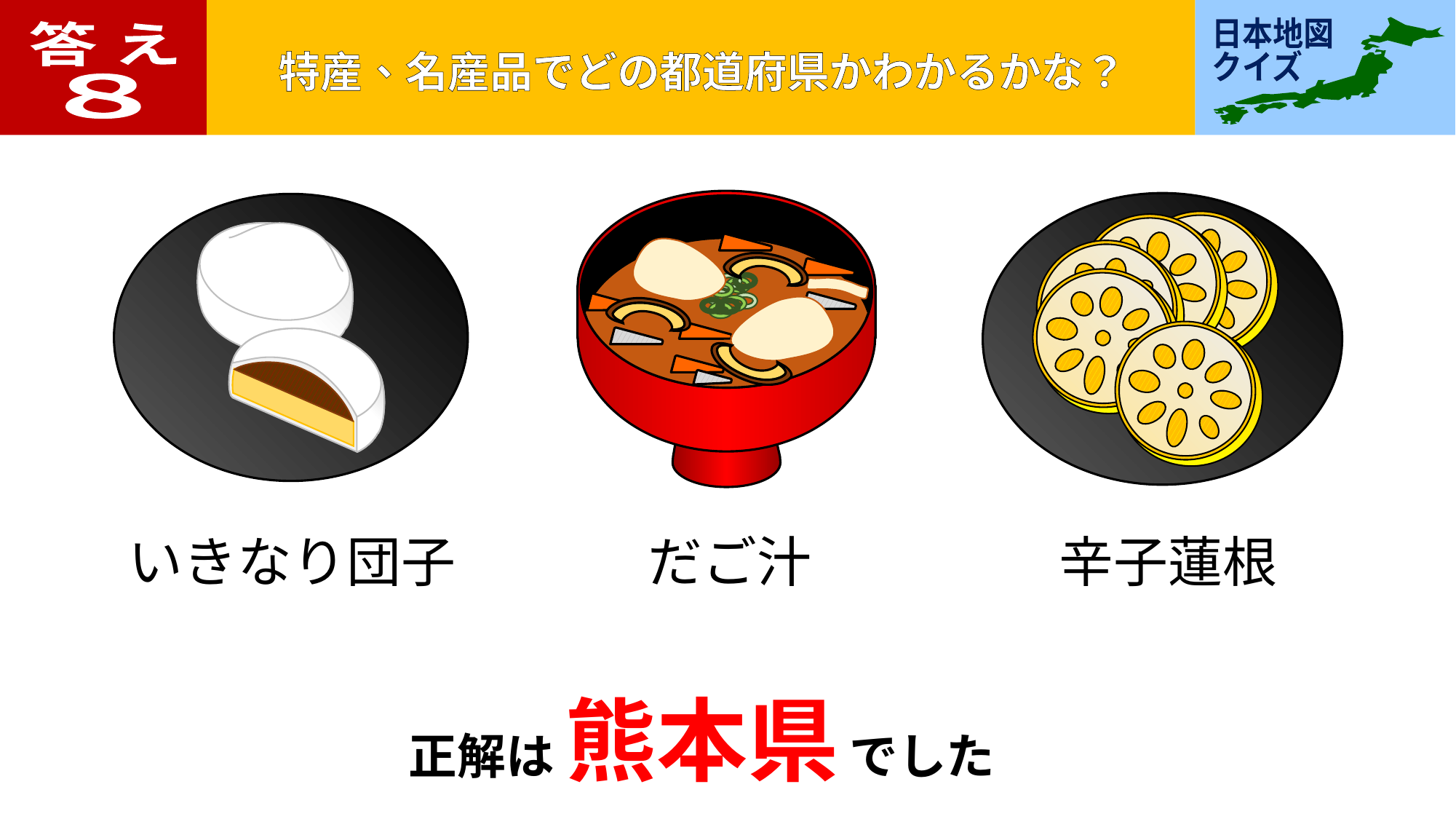

答 え
８

いきなり団子
だご汁
辛子蓮根
正解は 熊本県 でした